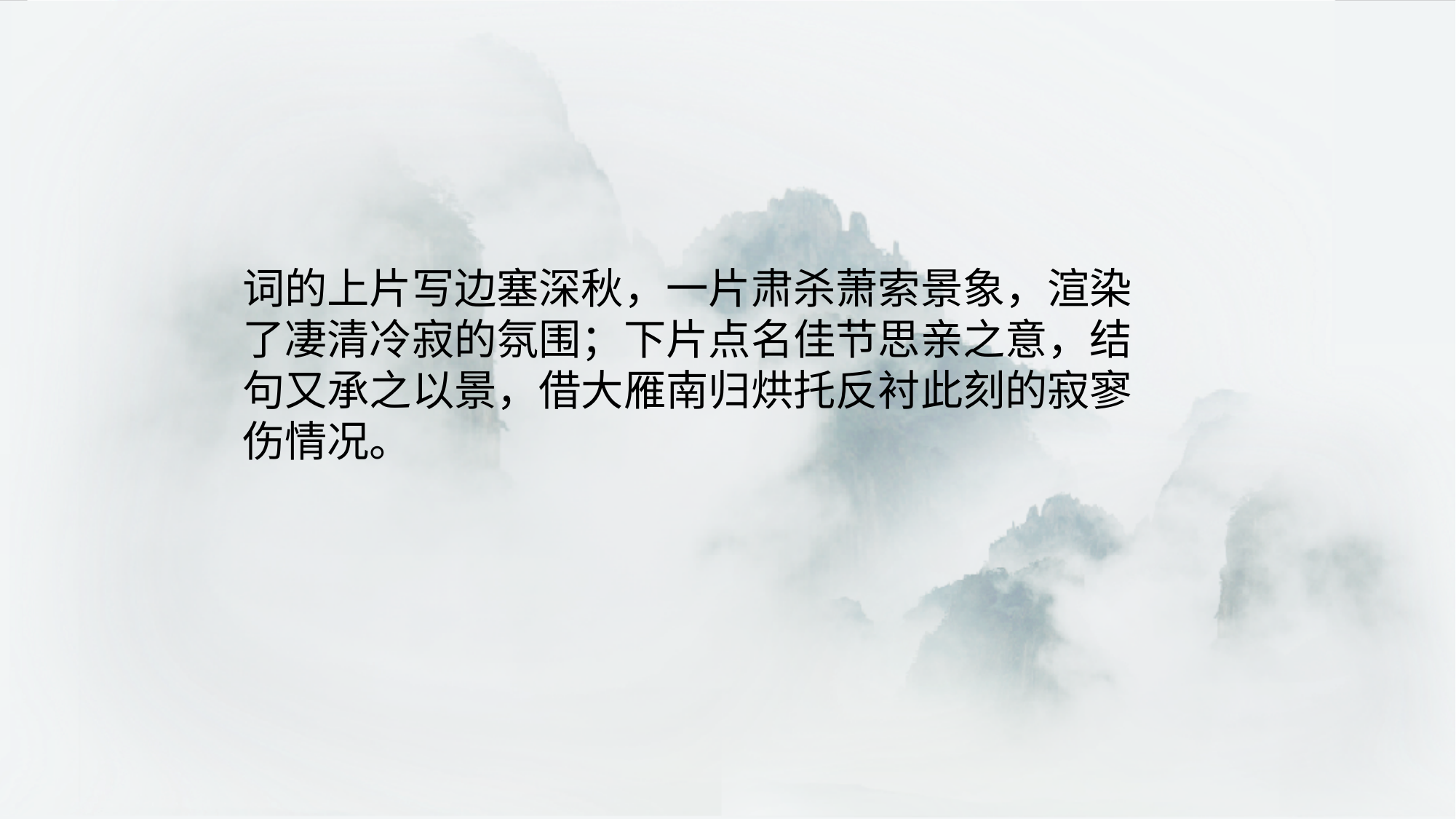

词的上片写边塞深秋，一片肃杀萧索景象，渲染了凄清冷寂的氛围；下片点名佳节思亲之意，结句又承之以景，借大雁南归烘托反衬此刻的寂寥伤情况。